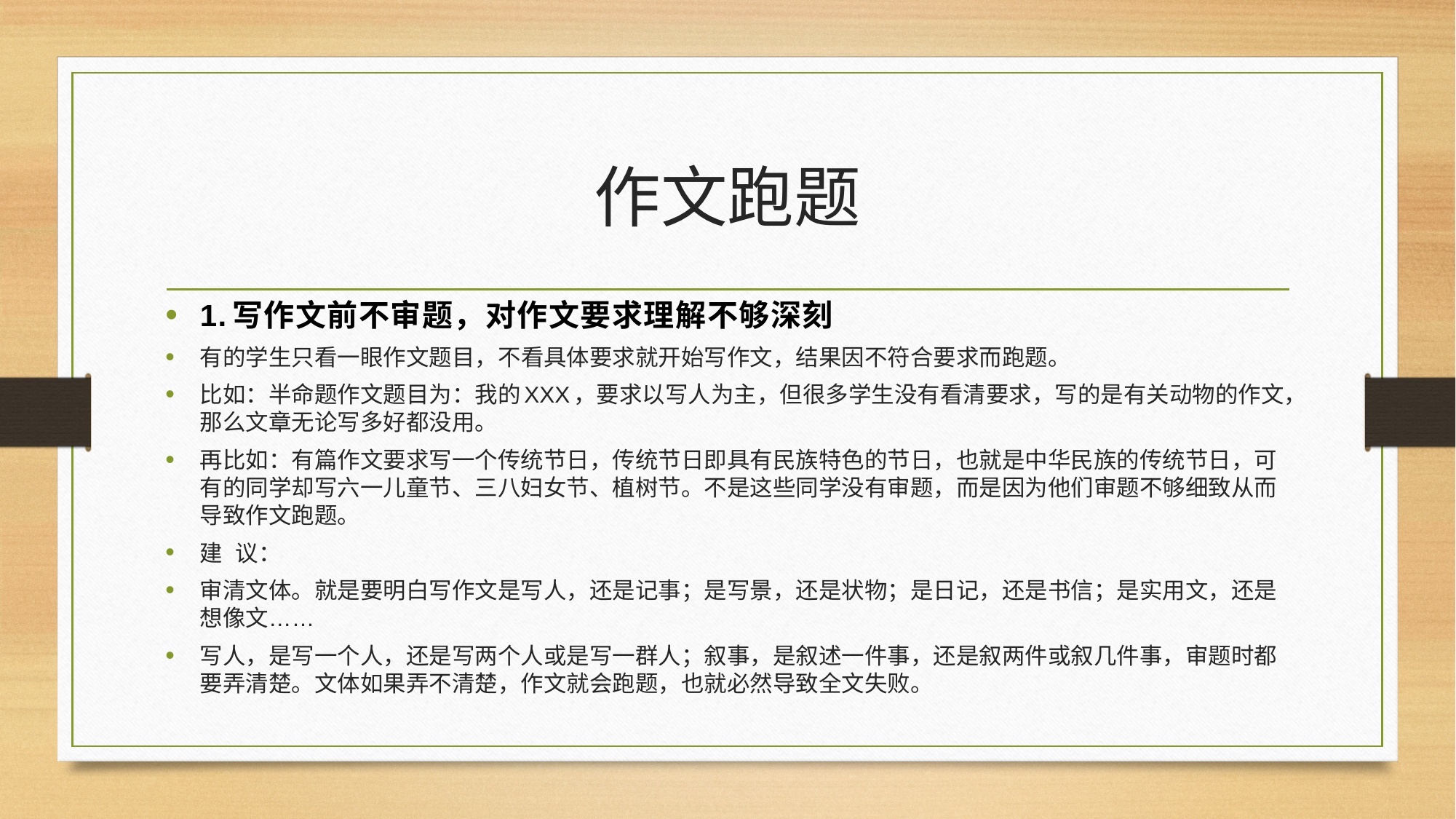

# 作文跑题
1.写作文前不审题，对作文要求理解不够深刻
有的学生只看一眼作文题目，不看具体要求就开始写作文，结果因不符合要求而跑题。
比如：半命题作文题目为：我的XXX，要求以写人为主，但很多学生没有看清要求，写的是有关动物的作文，那么文章无论写多好都没用。
再比如：有篇作文要求写一个传统节日，传统节日即具有民族特色的节日，也就是中华民族的传统节日，可有的同学却写六一儿童节、三八妇女节、植树节。不是这些同学没有审题，而是因为他们审题不够细致从而导致作文跑题。
建  议：
审清文体。就是要明白写作文是写人，还是记事；是写景，还是状物；是日记，还是书信；是实用文，还是想像文……
写人，是写一个人，还是写两个人或是写一群人；叙事，是叙述一件事，还是叙两件或叙几件事，审题时都要弄清楚。文体如果弄不清楚，作文就会跑题，也就必然导致全文失败。